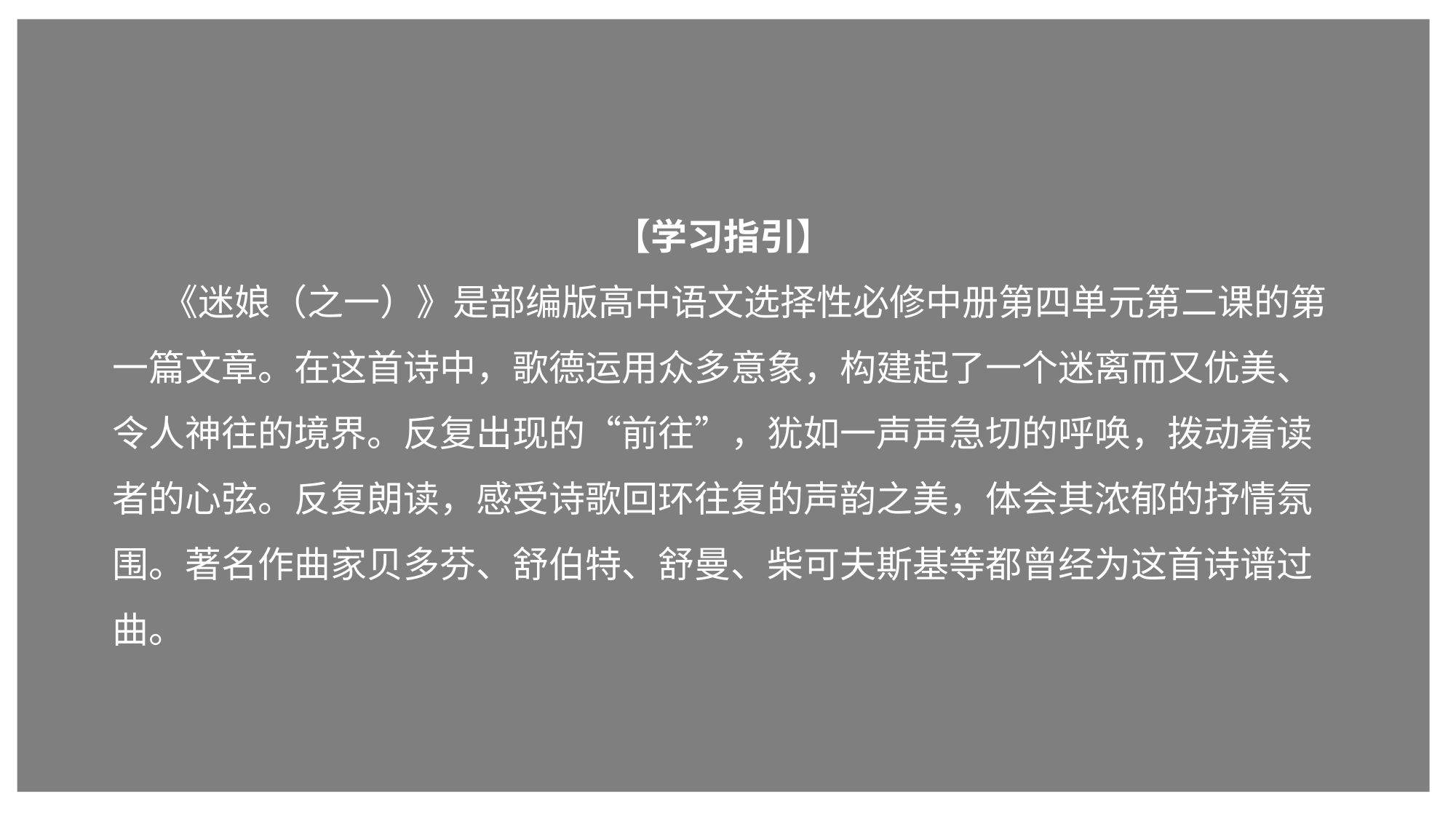

【学习指引】
     《迷娘（之一）》是部编版高中语文选择性必修中册第四单元第二课的第一篇文章。在这首诗中，歌德运用众多意象，构建起了一个迷离而又优美、令人神往的境界。反复出现的“前往”，犹如一声声急切的呼唤，拨动着读者的心弦。反复朗读，感受诗歌回环往复的声韵之美，体会其浓郁的抒情氛围。著名作曲家贝多芬、舒伯特、舒曼、柴可夫斯基等都曾经为这首诗谱过曲。